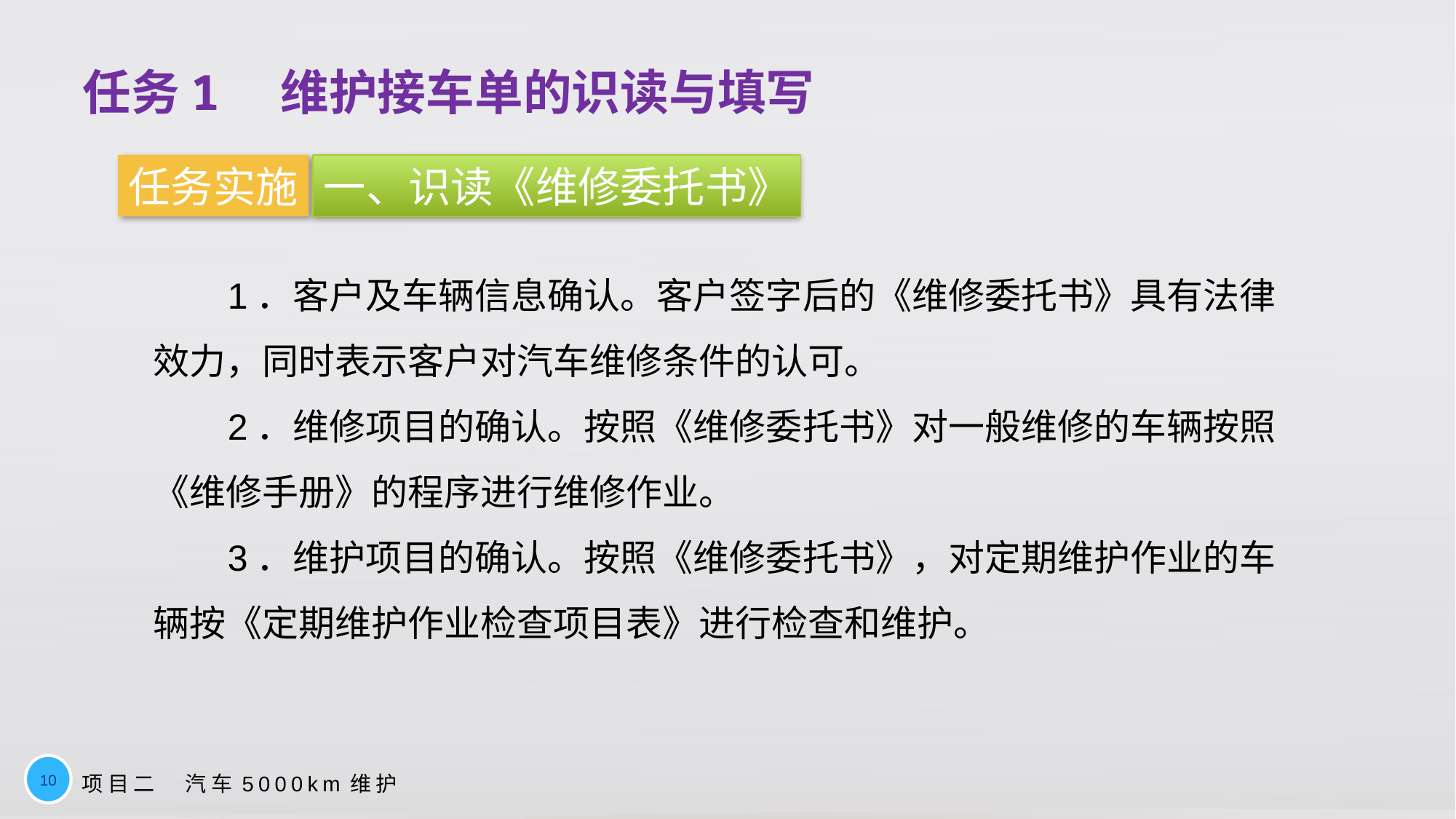

任务1　维护接车单的识读与填写
任务实施
一、识读《维修委托书》
1．客户及车辆信息确认。客户签字后的《维修委托书》具有法律效力，同时表示客户对汽车维修条件的认可。
2．维修项目的确认。按照《维修委托书》对一般维修的车辆按照《维修手册》的程序进行维修作业。
3．维护项目的确认。按照《维修委托书》，对定期维护作业的车辆按《定期维护作业检查项目表》进行检查和维护。
10